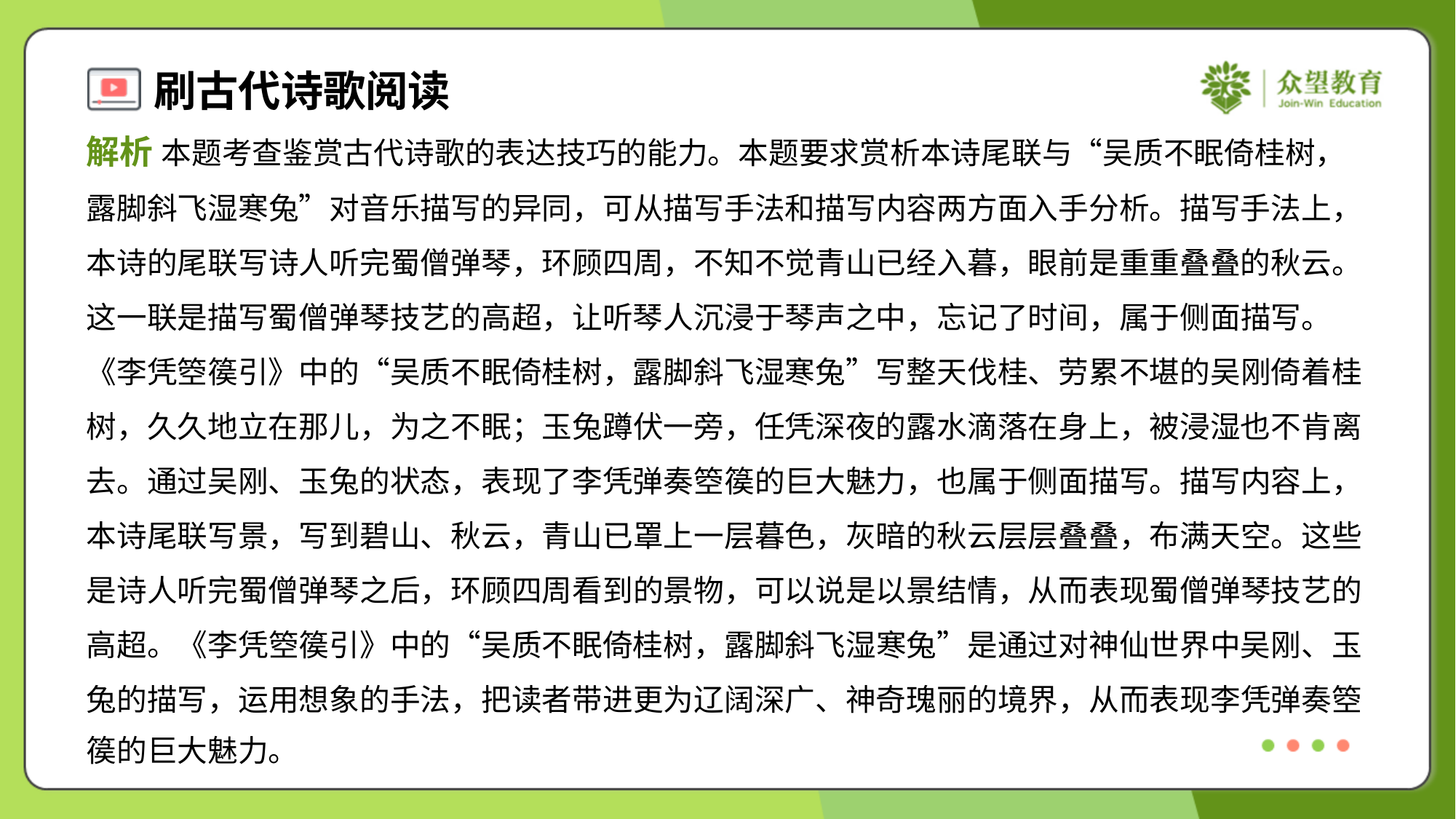

解析 本题考查鉴赏古代诗歌的表达技巧的能力。本题要求赏析本诗尾联与“吴质不眠倚桂树，
露脚斜飞湿寒兔”对音乐描写的异同，可从描写手法和描写内容两方面入手分析。描写手法上，
本诗的尾联写诗人听完蜀僧弹琴，环顾四周，不知不觉青山已经入暮，眼前是重重叠叠的秋云。
这一联是描写蜀僧弹琴技艺的高超，让听琴人沉浸于琴声之中，忘记了时间，属于侧面描写。
《李凭箜篌引》中的“吴质不眠倚桂树，露脚斜飞湿寒兔”写整天伐桂、劳累不堪的吴刚倚着桂
树，久久地立在那儿，为之不眠；玉兔蹲伏一旁，任凭深夜的露水滴落在身上，被浸湿也不肯离
去。通过吴刚、玉兔的状态，表现了李凭弹奏箜篌的巨大魅力，也属于侧面描写。描写内容上，
本诗尾联写景，写到碧山、秋云，青山已罩上一层暮色，灰暗的秋云层层叠叠，布满天空。这些
是诗人听完蜀僧弹琴之后，环顾四周看到的景物，可以说是以景结情，从而表现蜀僧弹琴技艺的
高超。《李凭箜篌引》中的“吴质不眠倚桂树，露脚斜飞湿寒兔”是通过对神仙世界中吴刚、玉
兔的描写，运用想象的手法，把读者带进更为辽阔深广、神奇瑰丽的境界，从而表现李凭弹奏箜
篌的巨大魅力。